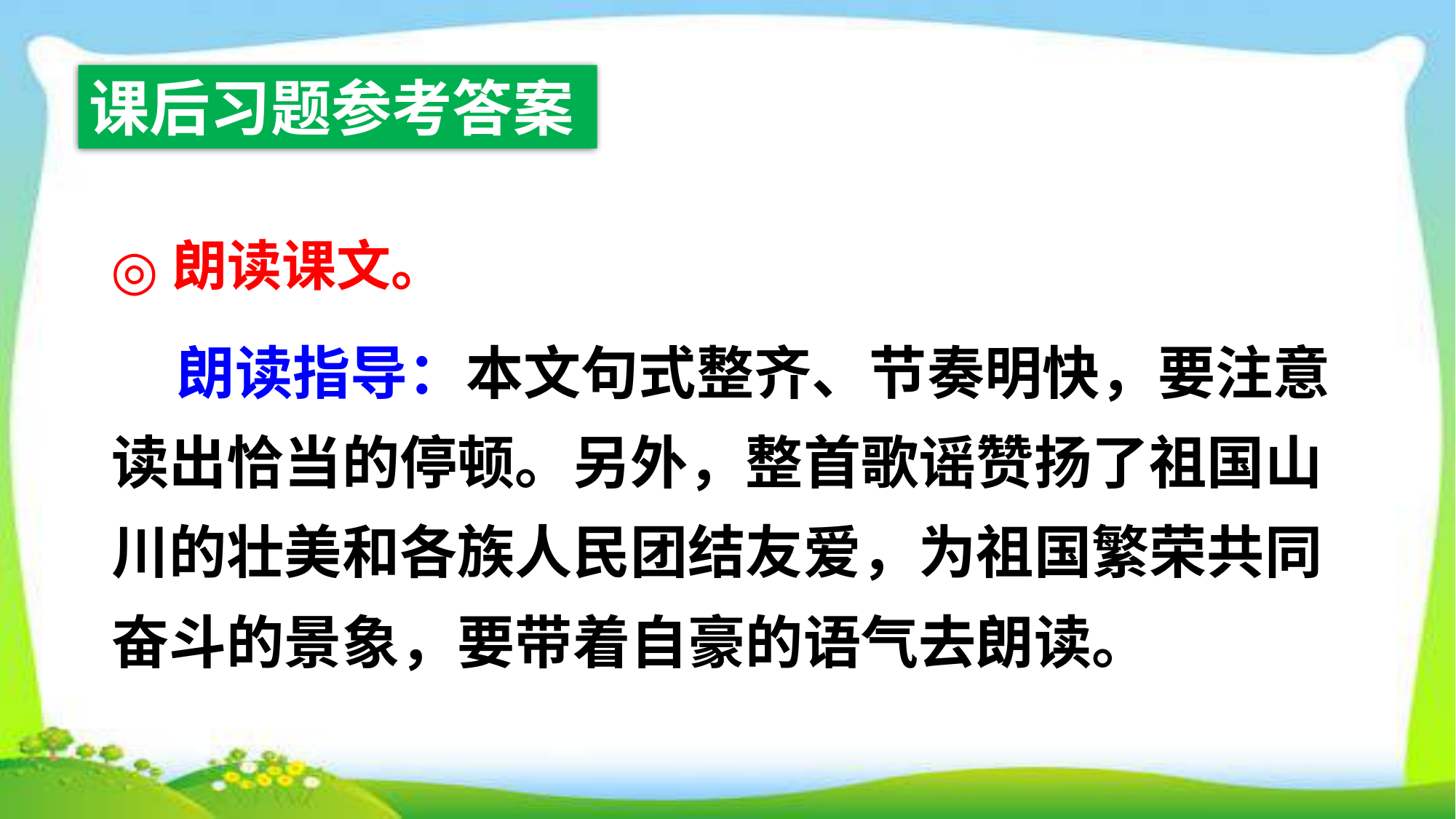

课后习题参考答案
朗读课文。
◎
    朗读指导：本文句式整齐、节奏明快，要注意读出恰当的停顿。另外，整首歌谣赞扬了祖国山川的壮美和各族人民团结友爱，为祖国繁荣共同奋斗的景象，要带着自豪的语气去朗读。